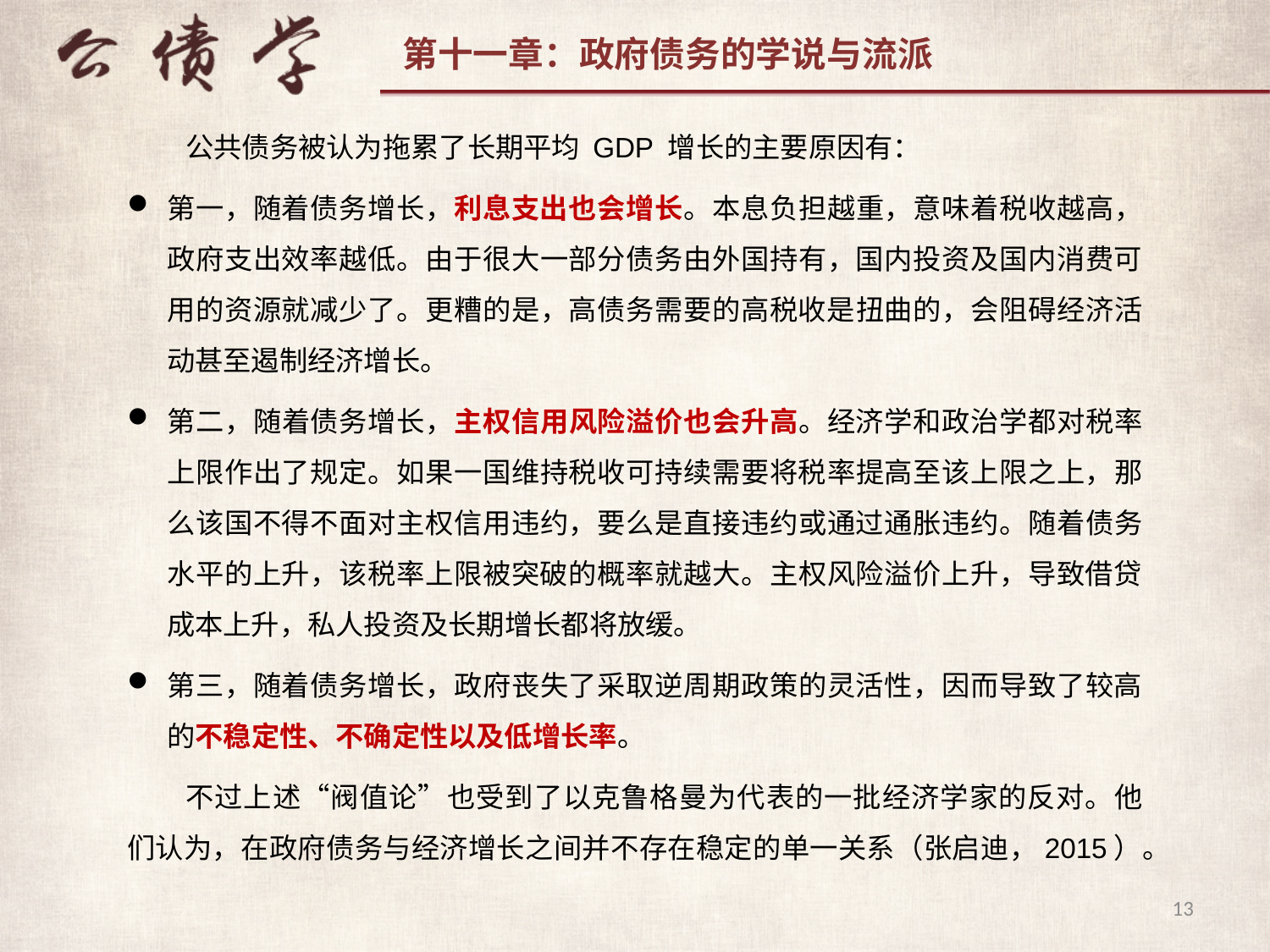

公共债务被认为拖累了长期平均 GDP 增长的主要原因有：
第一，随着债务增长，利息支出也会增长。本息负担越重，意味着税收越高，政府支出效率越低。由于很大一部分债务由外国持有，国内投资及国内消费可用的资源就减少了。更糟的是，高债务需要的高税收是扭曲的，会阻碍经济活动甚至遏制经济增长。
第二，随着债务增长，主权信用风险溢价也会升高。经济学和政治学都对税率上限作出了规定。如果一国维持税收可持续需要将税率提高至该上限之上，那么该国不得不面对主权信用违约，要么是直接违约或通过通胀违约。随着债务水平的上升，该税率上限被突破的概率就越大。主权风险溢价上升，导致借贷成本上升，私人投资及长期增长都将放缓。
第三，随着债务增长，政府丧失了采取逆周期政策的灵活性，因而导致了较高的不稳定性、不确定性以及低增长率。
不过上述“阀值论”也受到了以克鲁格曼为代表的一批经济学家的反对。他们认为，在政府债务与经济增长之间并不存在稳定的单一关系（张启迪，2015）。
13